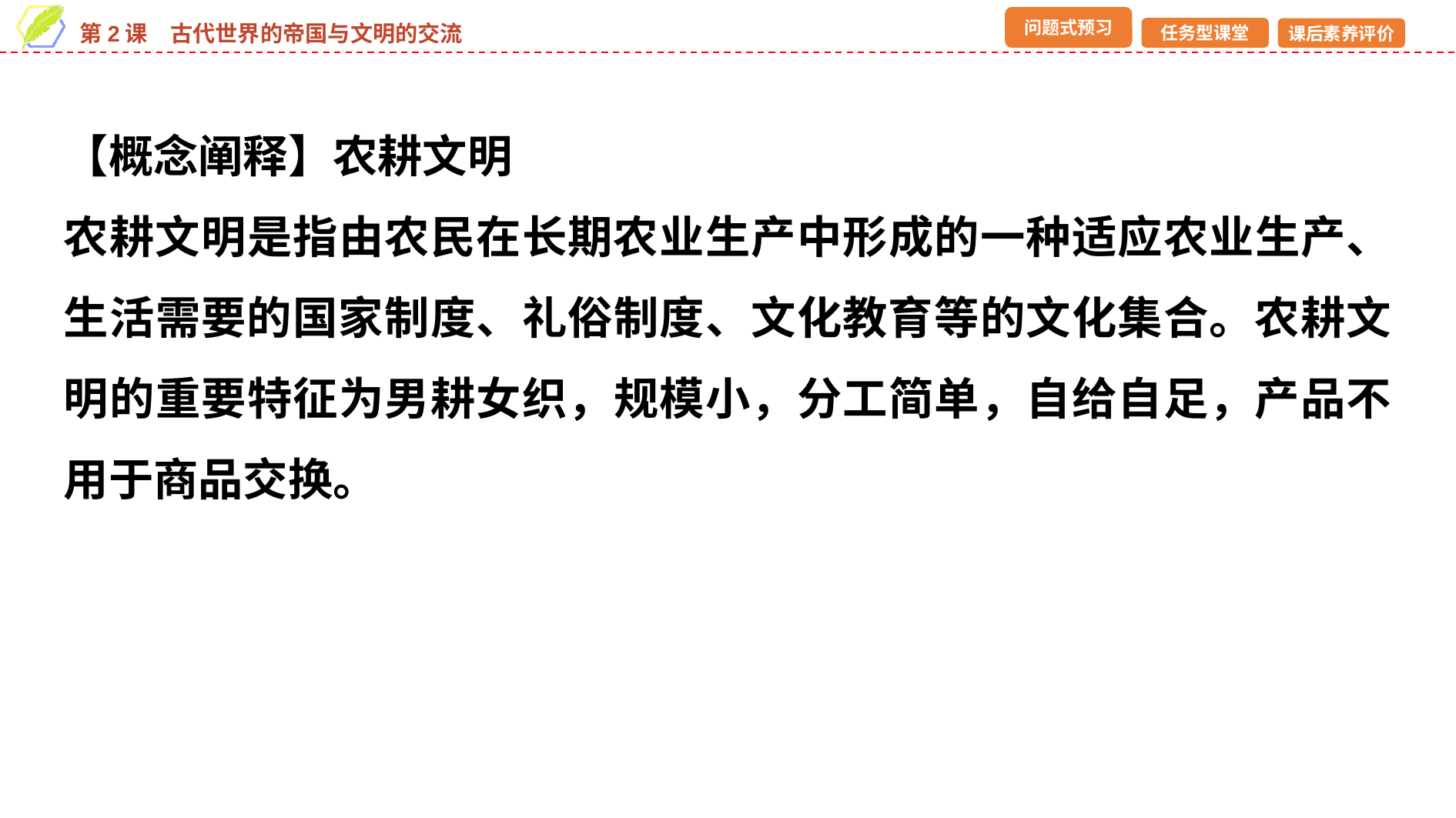

【概念阐释】农耕文明
农耕文明是指由农民在长期农业生产中形成的一种适应农业生产、生活需要的国家制度、礼俗制度、文化教育等的文化集合。农耕文明的重要特征为男耕女织，规模小，分工简单，自给自足，产品不用于商品交换。